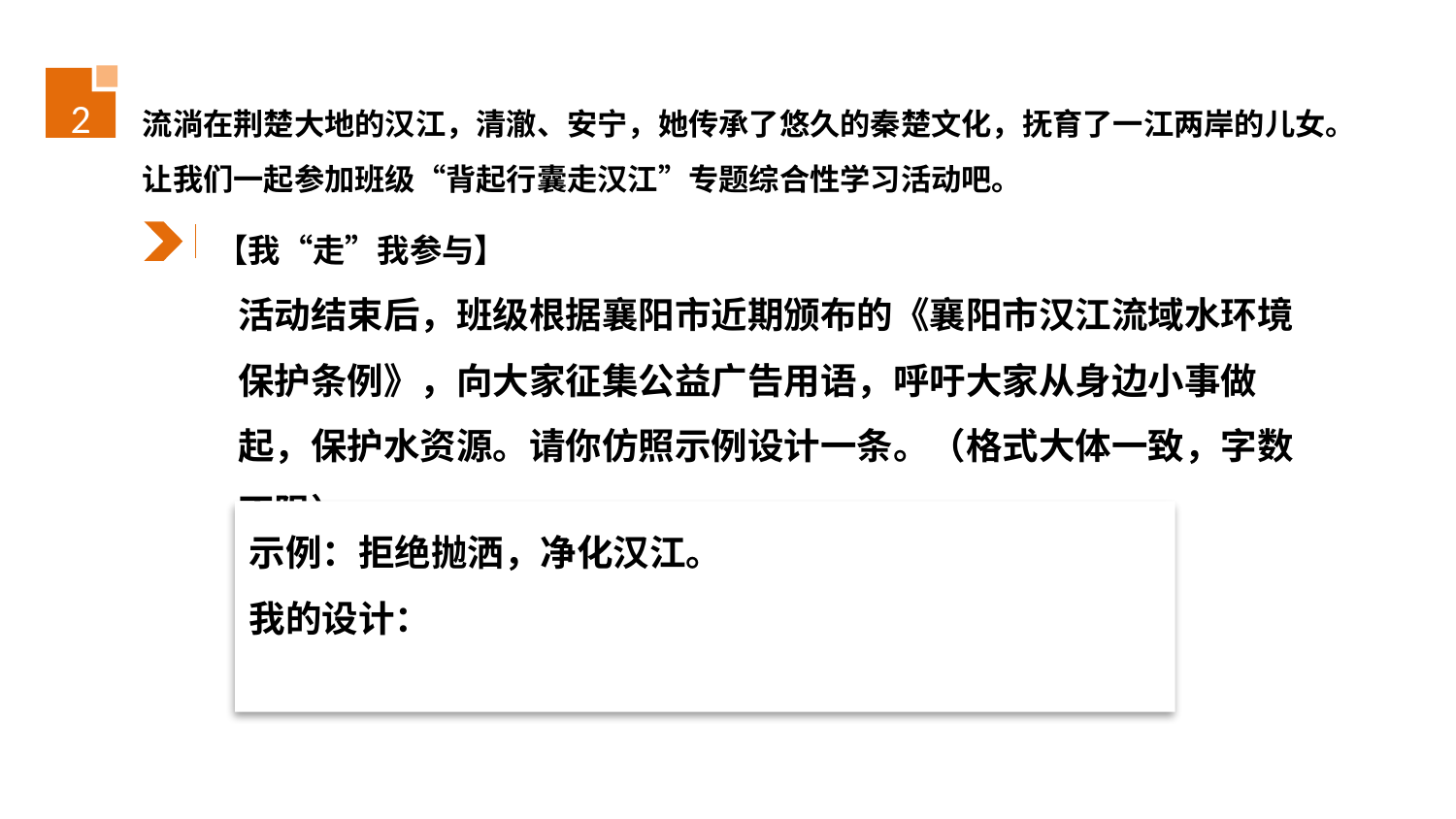

2
流淌在荆楚大地的汉江，清澈、安宁，她传承了悠久的秦楚文化，抚育了一江两岸的儿女。让我们一起参加班级“背起行囊走汉江”专题综合性学习活动吧。
【我“走”我参与】

活动结束后，班级根据襄阳市近期颁布的《襄阳市汉江流域水环境保护条例》，向大家征集公益广告用语，呼吁大家从身边小事做起，保护水资源。请你仿照示例设计一条。（格式大体一致，字数不限）
示例：拒绝抛洒，净化汉江。
我的设计：